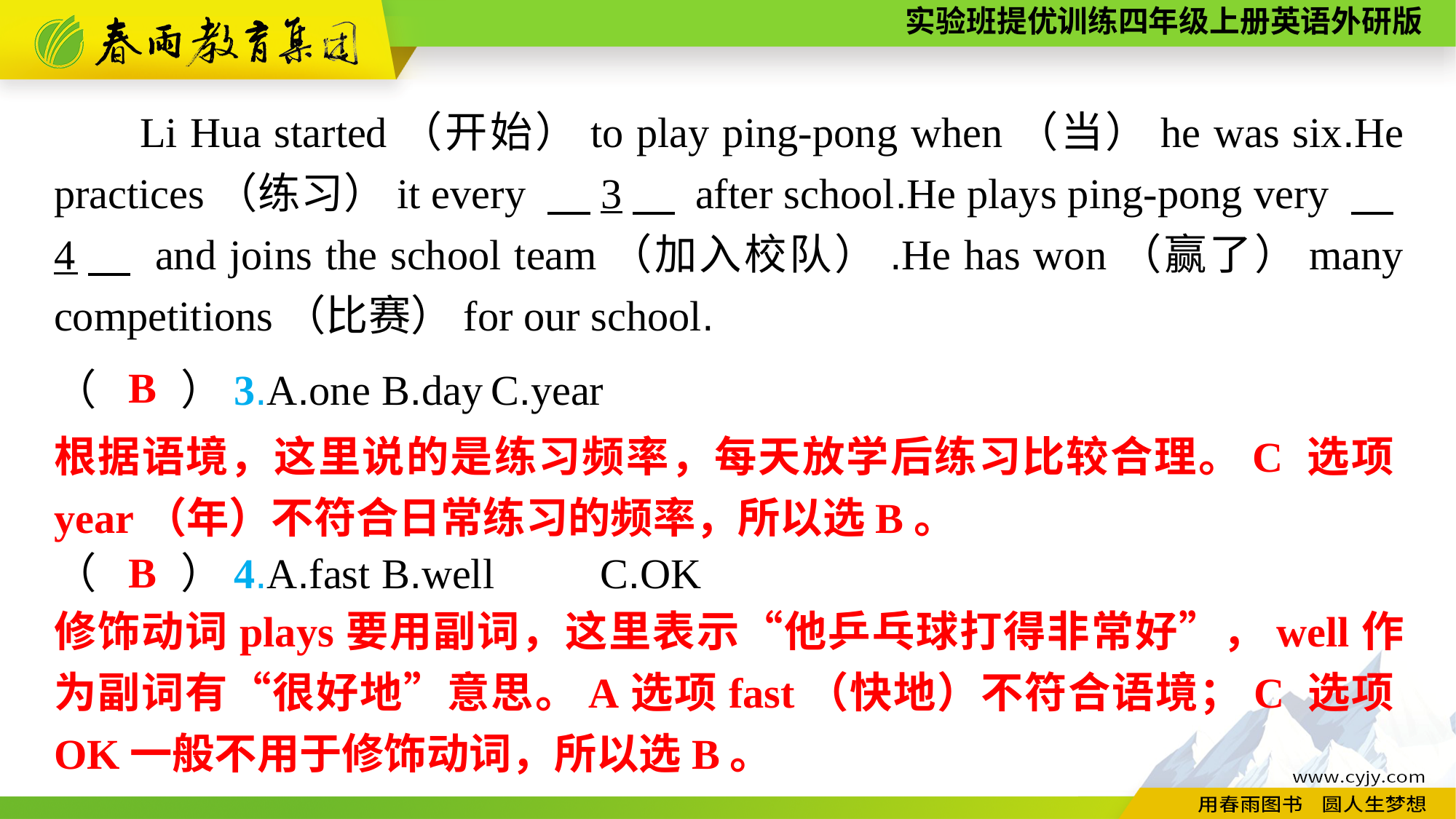

Li Hua started（开始）to play ping-pong when（当）he was six.He practices（练习）it every 　3　 after school.He plays ping-pong very 　4　 and joins the school team（加入校队）.He has won（赢了）many competitions（比赛）for our school.
B
（　　）3.A.one	B.day	C.year

（　　）4.A.fast	B.well	C.OK
根据语境，这里说的是练习频率，每天放学后练习比较合理。C 选项year（年）不符合日常练习的频率，所以选B。
B
修饰动词plays要用副词，这里表示“他乒乓球打得非常好”，well作为副词有“很好地”意思。A选项fast（快地）不符合语境；C 选项OK一般不用于修饰动词，所以选B。